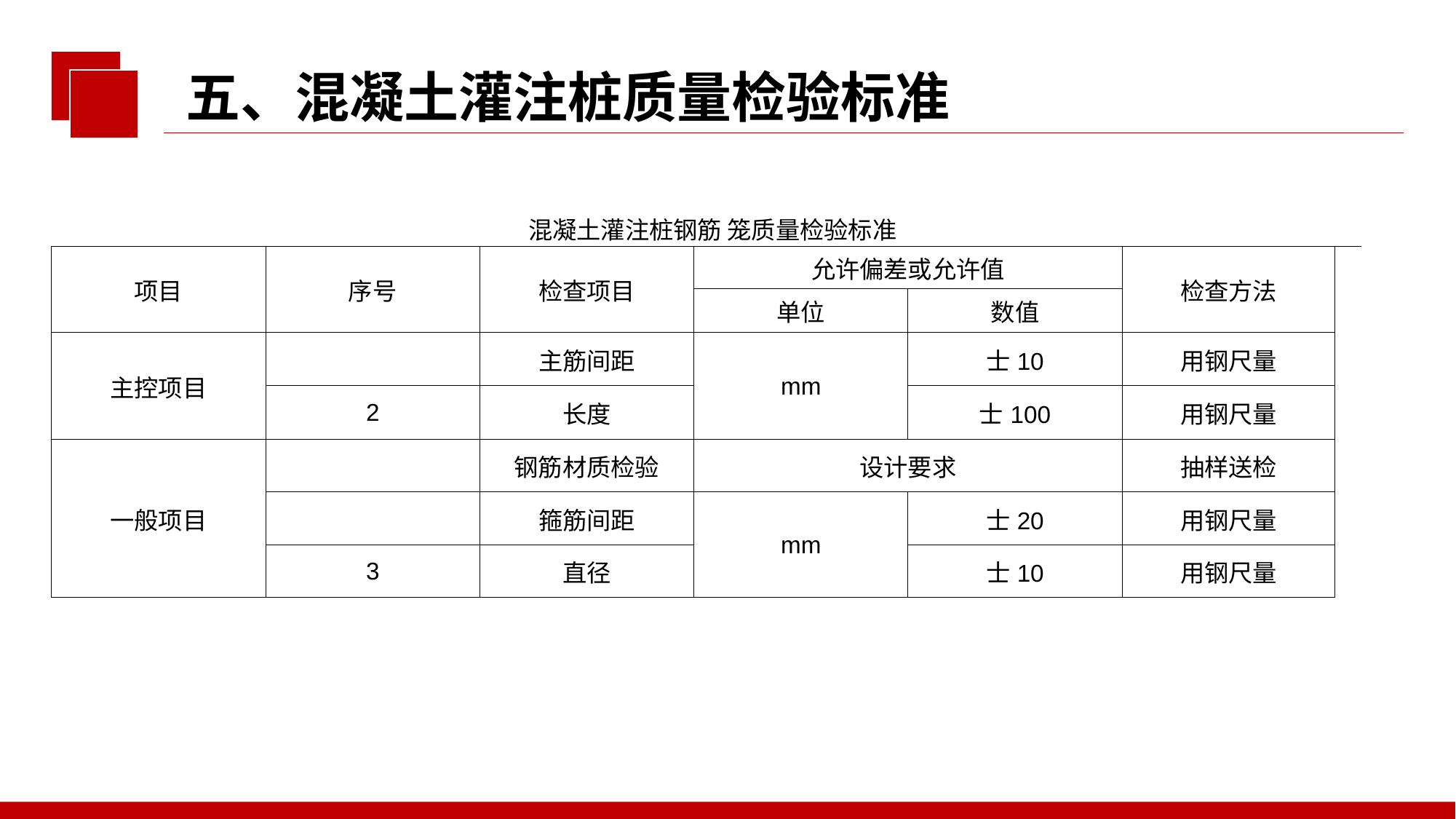

五、混凝土灌注桩质量检验标准
| 混凝土灌注桩钢筋 笼质量检验标准 |  |  |  |  |  |  |
| --- | --- | --- | --- | --- | --- | --- |
| 项目 | 序号 | 检查项目 | 允许偏差或允许值 |  | 检查方法 |  |
|  |  |  | 单位 | 数值 |  |  |
| 主控项目 |  | 主筋间距 | mm | 士10 | 用钢尺量 |  |
|  | 2 | 长度 |  | 士100 | 用钢尺量 |  |
| 一般项目 |  | 钢筋材质检验 | 设计要求 |  | 抽样送检 |  |
|  |  | 箍筋间距 | mm | 士20 | 用钢尺量 |  |
|  | 3 | 直径 |  | 士10 | 用钢尺量 |  |